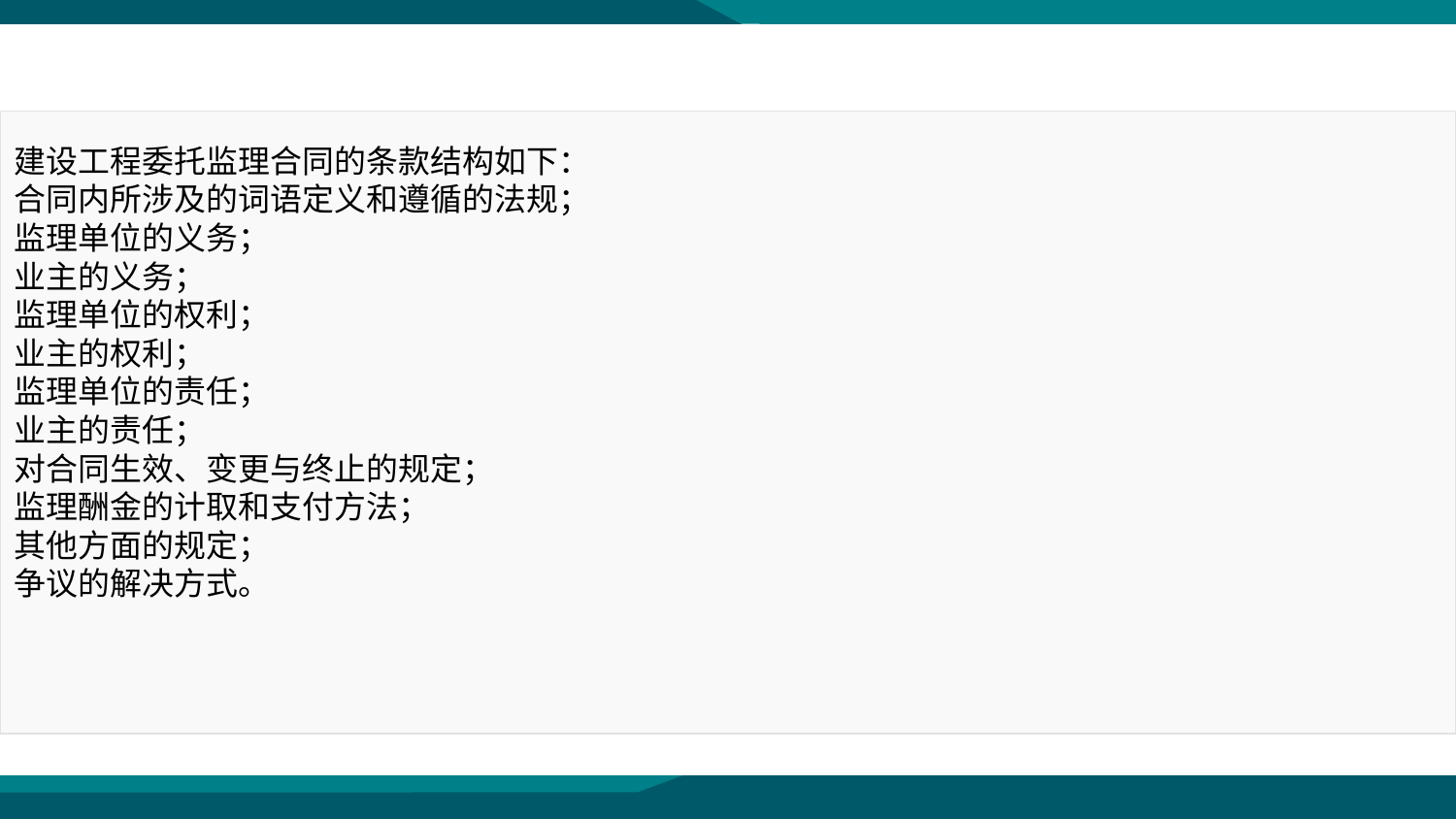

建设工程委托监理合同的条款结构如下：
合同内所涉及的词语定义和遵循的法规；
监理单位的义务；
业主的义务；
监理单位的权利；
业主的权利；
监理单位的责任；
业主的责任；
对合同生效、变更与终止的规定；
监理酬金的计取和支付方法；
其他方面的规定；
争议的解决方式。